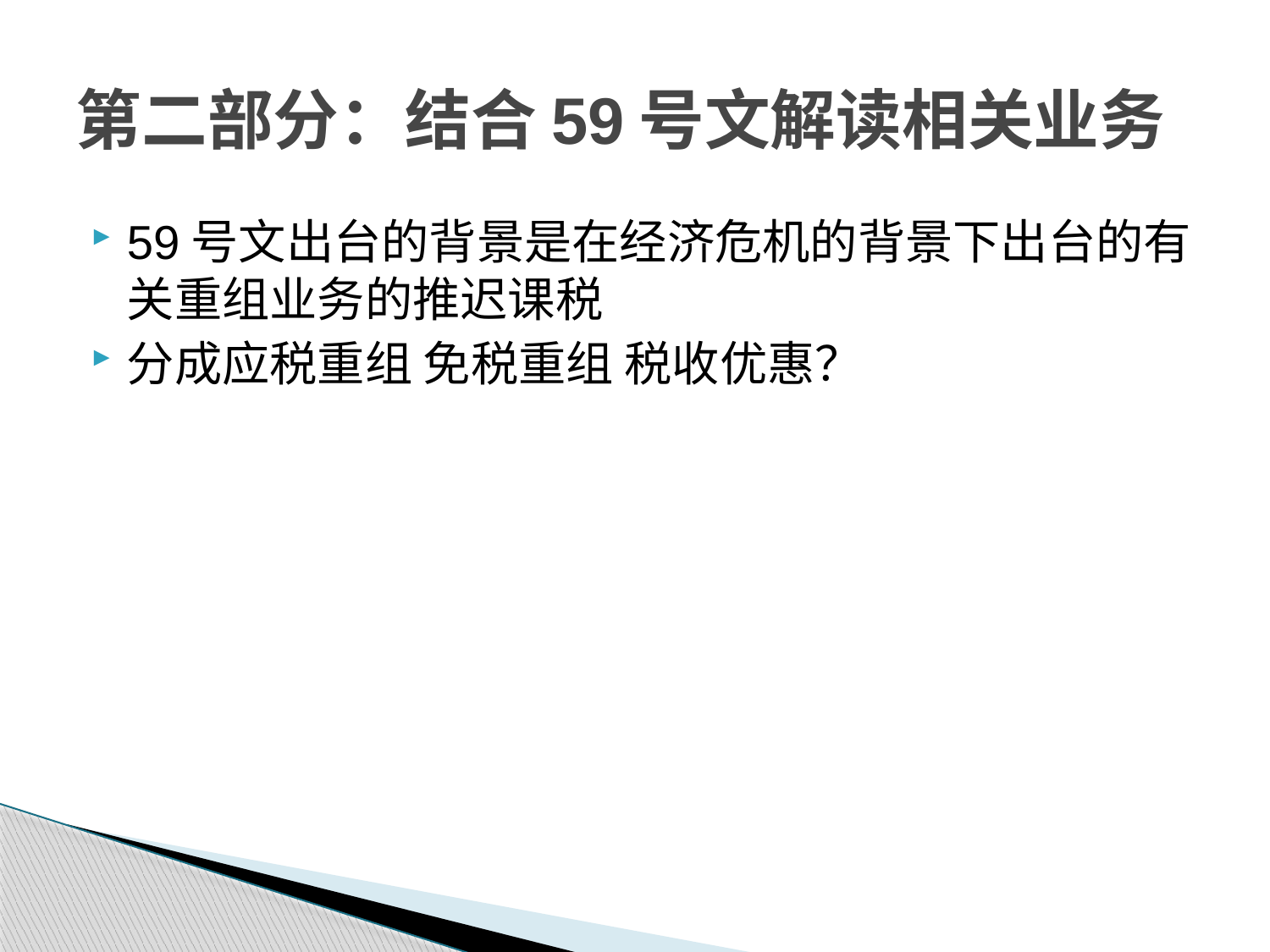

# 第二部分：结合59号文解读相关业务
59号文出台的背景是在经济危机的背景下出台的有关重组业务的推迟课税
分成应税重组 免税重组 税收优惠？